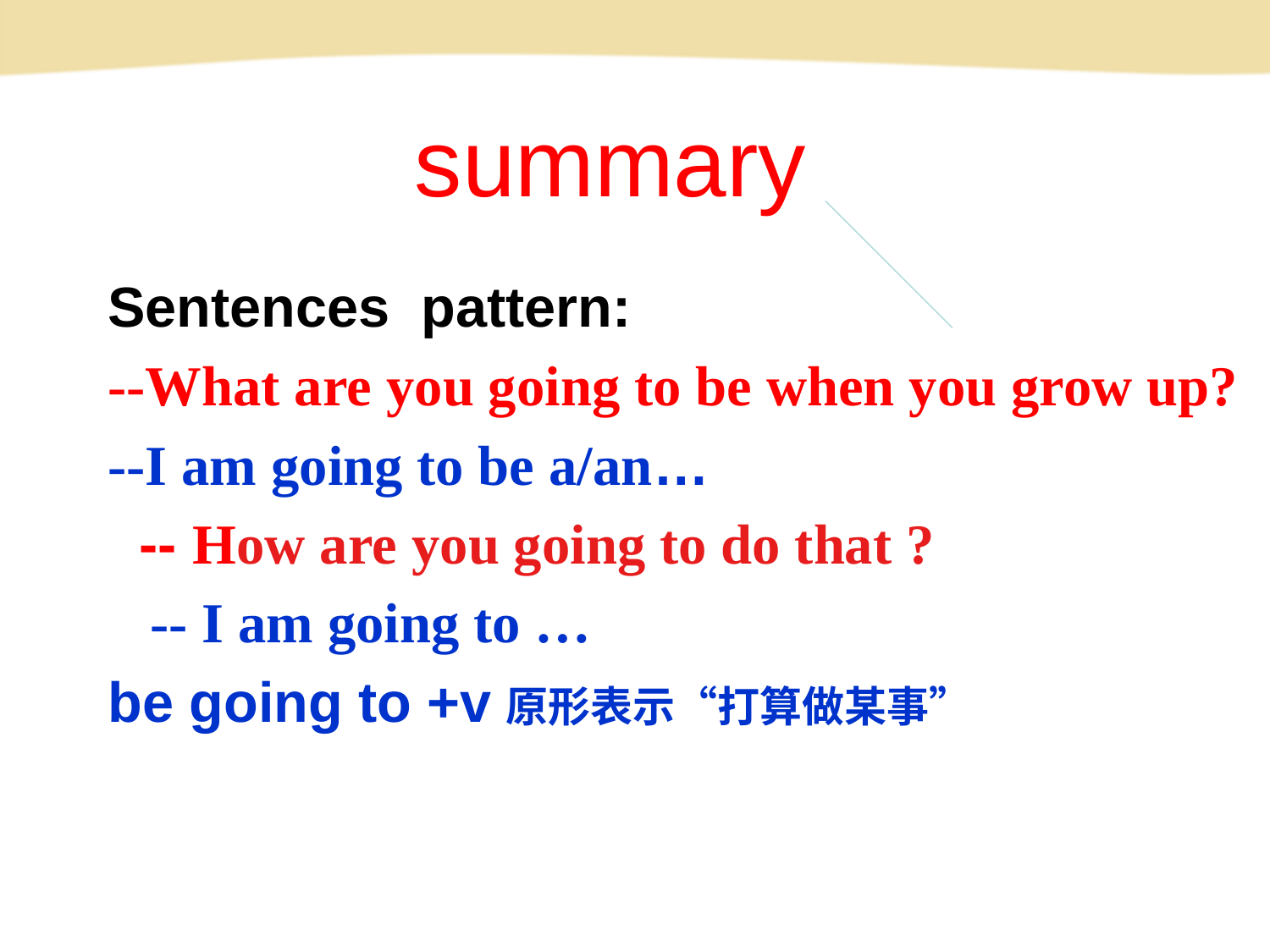

summary
Sentences  pattern:
--What are you going to be when you grow up?
--I am going to be a/an…
  -- How are you going to do that ?
   -- I am going to …
be going to +v原形表示“打算做某事”